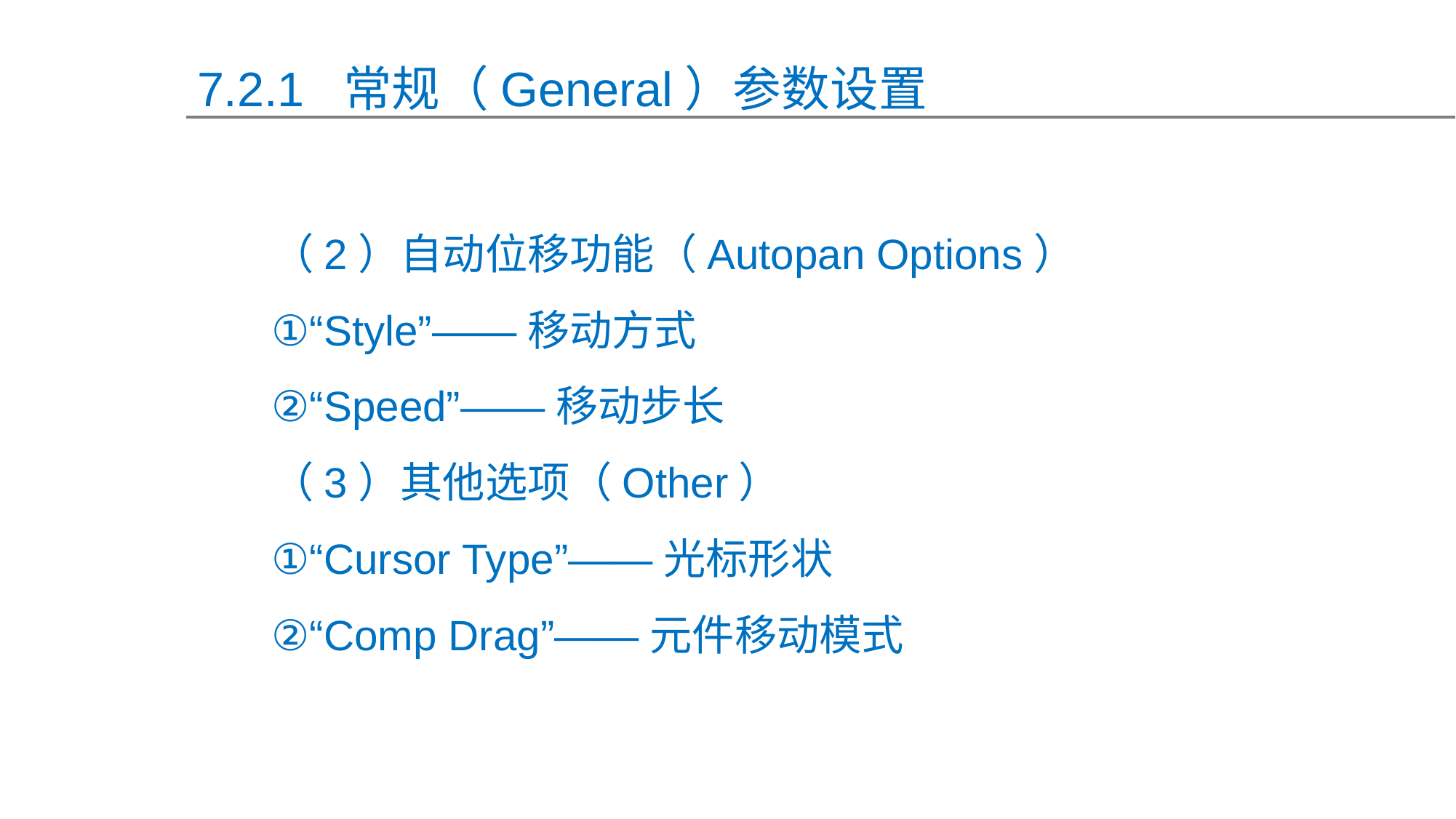

7.2.1  常规（General）参数设置
（2）自动位移功能（Autopan Options）
①“Style”——移动方式
②“Speed”——移动步长
（3）其他选项（Other）
①“Cursor Type”——光标形状
②“Comp Drag”——元件移动模式